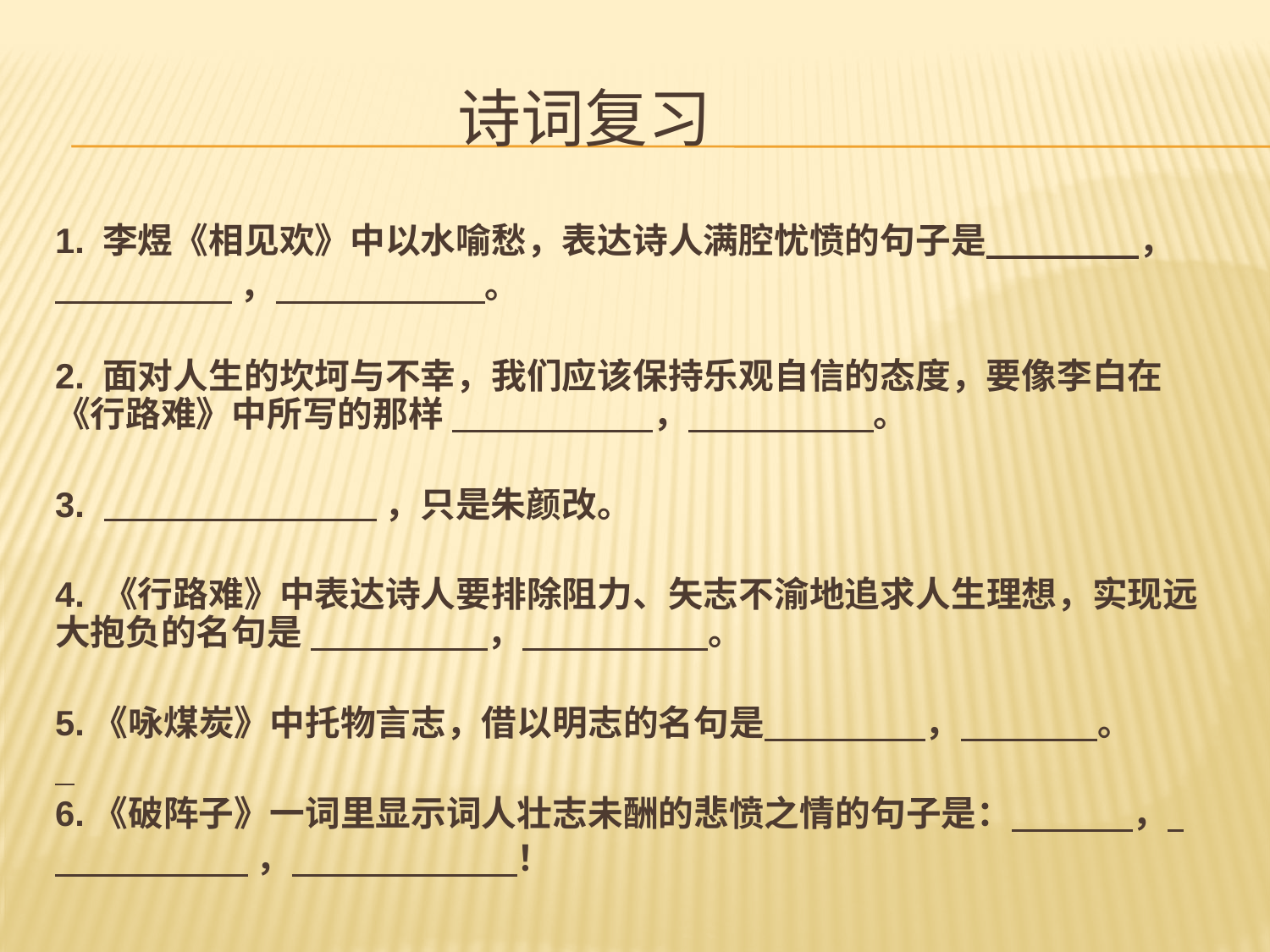

# 诗词复习
1. 李煜《相见欢》中以水喻愁，表达诗人满腔忧愤的句子是                   ，
                      ，                          。

2. 面对人生的坎坷与不幸，我们应该保持乐观自信的态度，要像李白在《行路难》中所写的那样                          ，                       。

3.                              ，只是朱颜改。

4. 《行路难》中表达诗人要排除阻力、矢志不渝地追求人生理想，实现远大抱负的名句是                       ，                       。

5.《咏煤炭》中托物言志，借以明志的名句是                    ，                 。

6.《破阵子》一词里显示词人壮志未酬的悲愤之情的句子是：               ，
                        ，                            ！